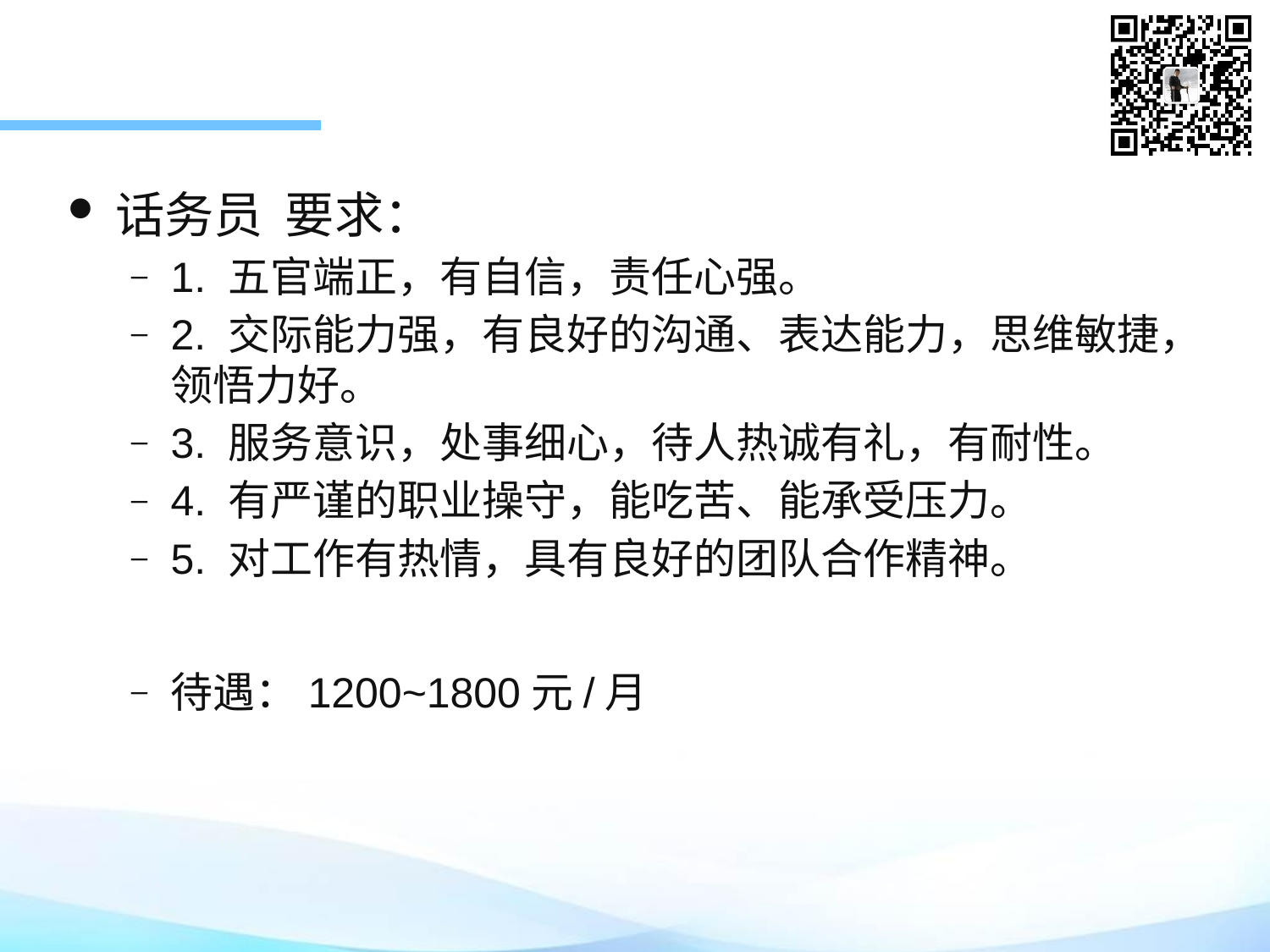

话务员  要求：
1. 五官端正，有自信，责任心强。
2. 交际能力强，有良好的沟通、表达能力，思维敏捷，领悟力好。
3. 服务意识，处事细心，待人热诚有礼，有耐性。
4. 有严谨的职业操守，能吃苦、能承受压力。
5. 对工作有热情，具有良好的团队合作精神。

待遇：1200~1800元/月